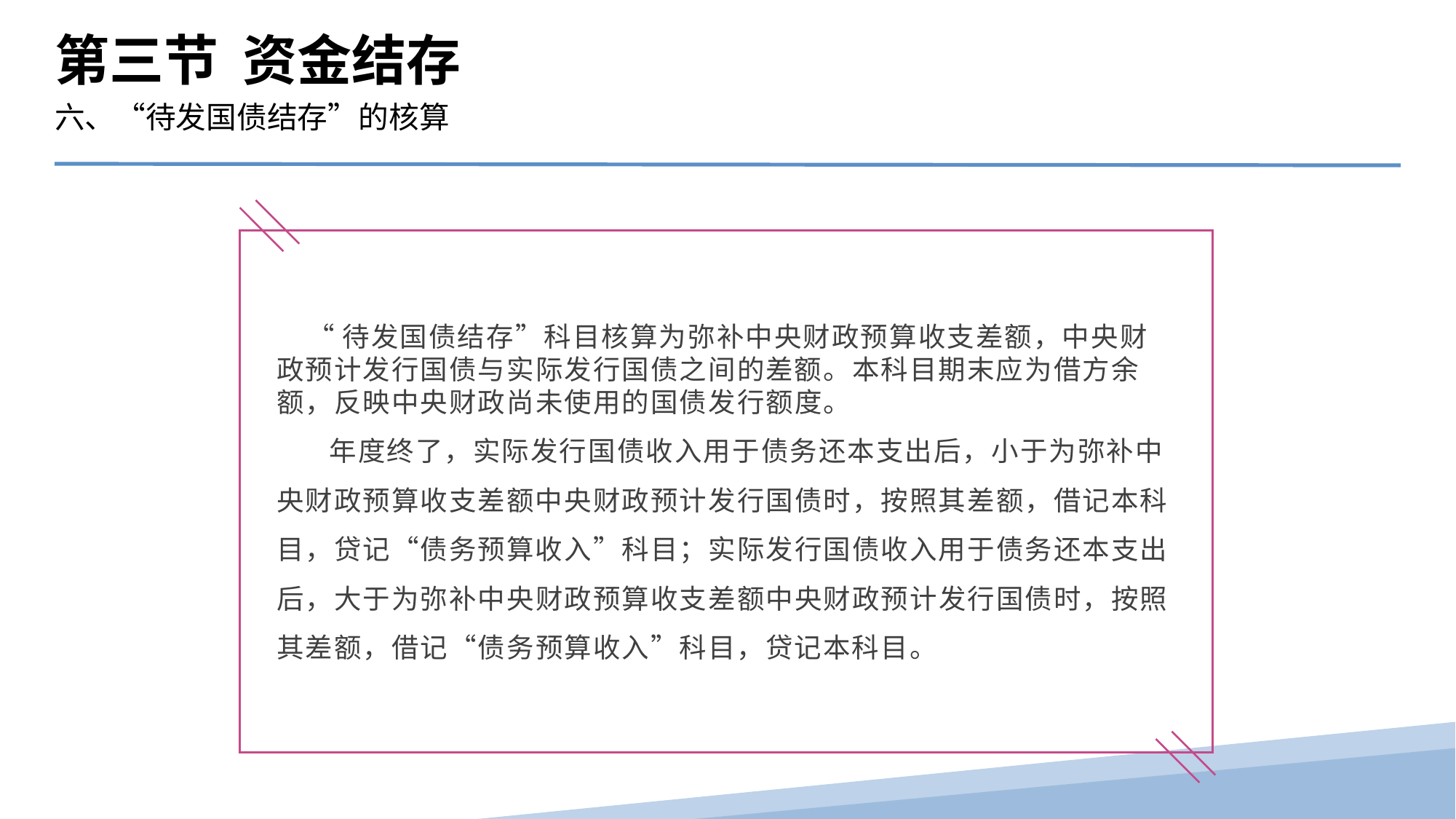

第三节  资金结存
六、“待发国债结存”的核算

    “待发国债结存”科目核算为弥补中央财政预算收支差额，中央财政预计发行国债与实际发行国债之间的差额。本科目期末应为借方余额，反映中央财政尚未使用的国债发行额度。
      年度终了，实际发行国债收入用于债务还本支出后，小于为弥补中央财政预算收支差额中央财政预计发行国债时，按照其差额，借记本科目，贷记“债务预算收入”科目；实际发行国债收入用于债务还本支出后，大于为弥补中央财政预算收支差额中央财政预计发行国债时，按照其差额，借记“债务预算收入”科目，贷记本科目。